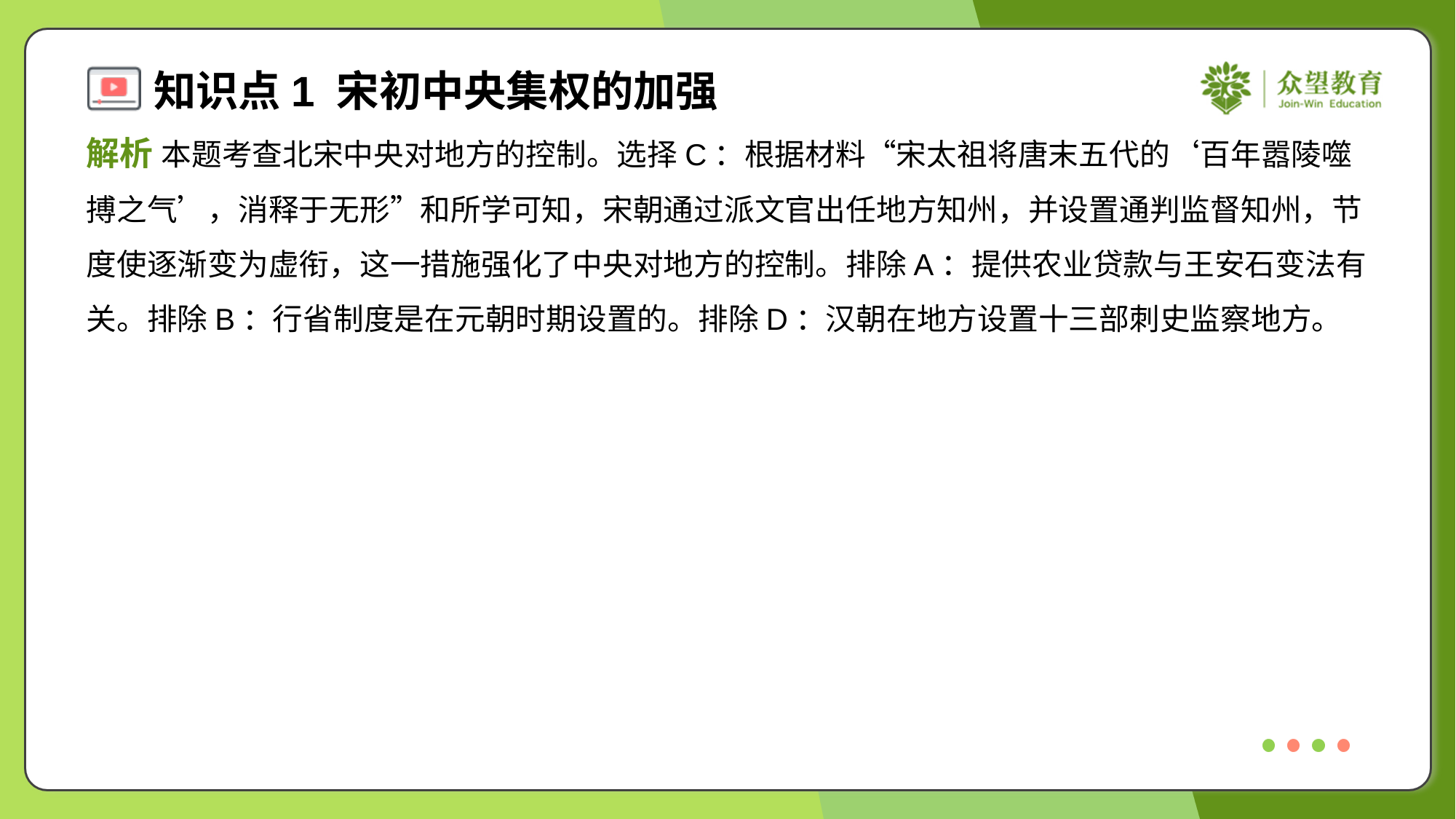

解析 本题考查北宋中央对地方的控制。选择C：根据材料“宋太祖将唐末五代的‘百年嚣陵噬
搏之气’，消释于无形”和所学可知，宋朝通过派文官出任地方知州，并设置通判监督知州，节
度使逐渐变为虚衔，这一措施强化了中央对地方的控制。排除A：提供农业贷款与王安石变法有
关。排除B：行省制度是在元朝时期设置的。排除D：汉朝在地方设置十三部刺史监察地方。